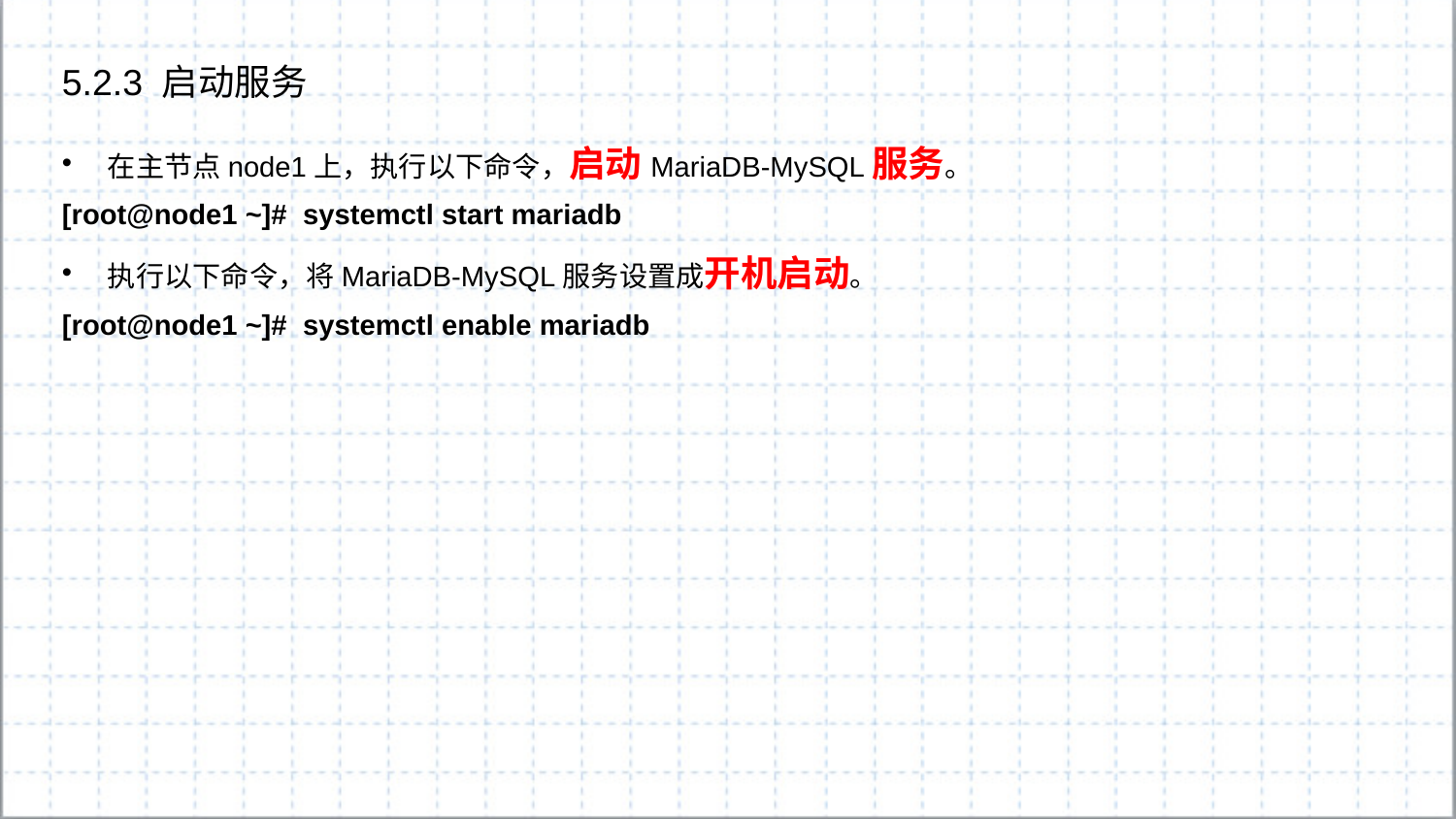

5.2.3 启动服务
在主节点node1上，执行以下命令，启动MariaDB-MySQL服务。
[root@node1 ~]#  systemctl start mariadb
执行以下命令，将MariaDB-MySQL服务设置成开机启动。
[root@node1 ~]#  systemctl enable mariadb